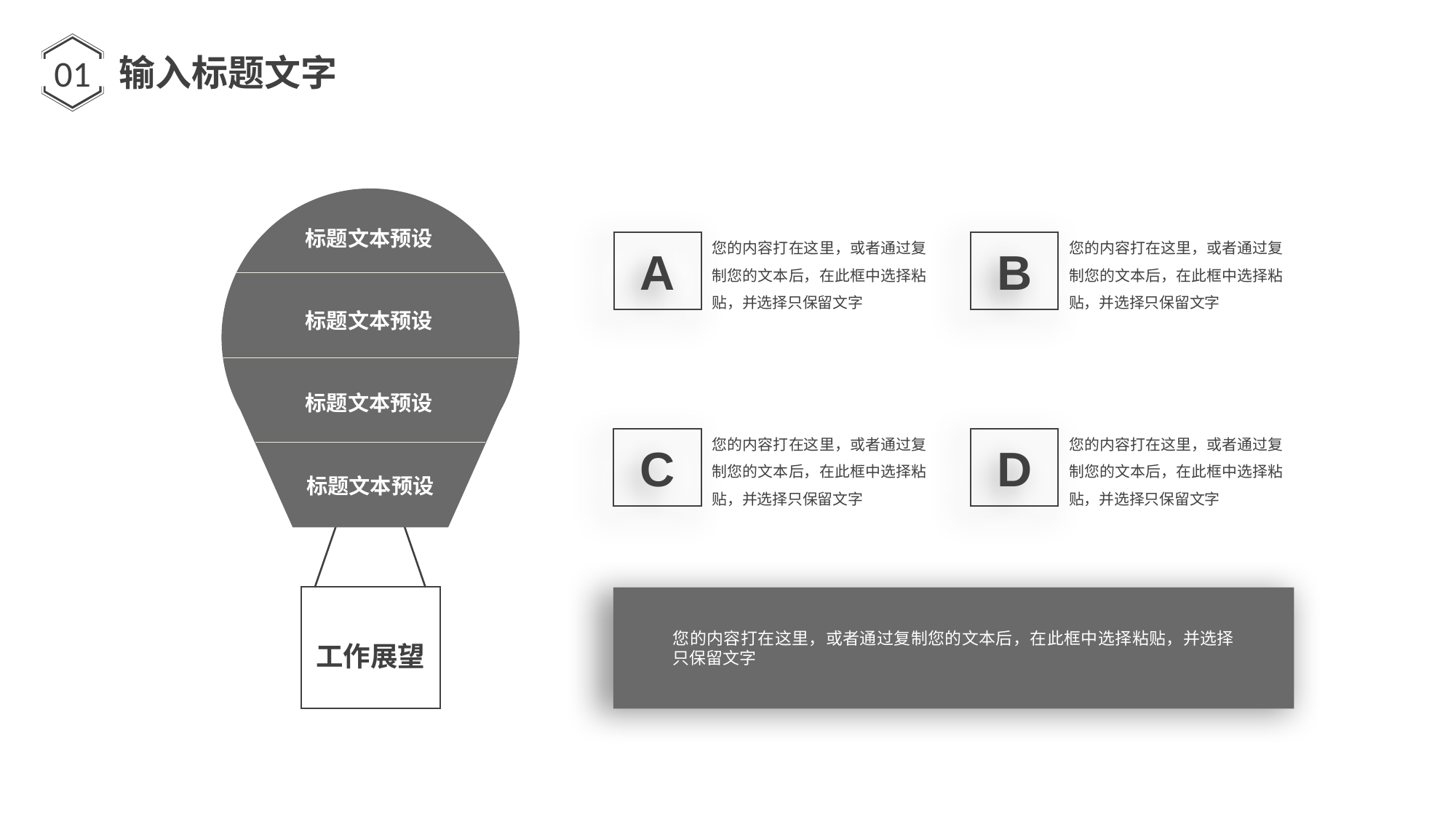

01
输入标题文字

标题文本预设
标题文本预设
标题文本预设
标题文本预设
您的内容打在这里，或者通过复制您的文本后，在此框中选择粘贴，并选择只保留文字
您的内容打在这里，或者通过复制您的文本后，在此框中选择粘贴，并选择只保留文字
A
B
您的内容打在这里，或者通过复制您的文本后，在此框中选择粘贴，并选择只保留文字
您的内容打在这里，或者通过复制您的文本后，在此框中选择粘贴，并选择只保留文字
C
D
工作展望

您的内容打在这里，或者通过复制您的文本后，在此框中选择粘贴，并选择只保留文字